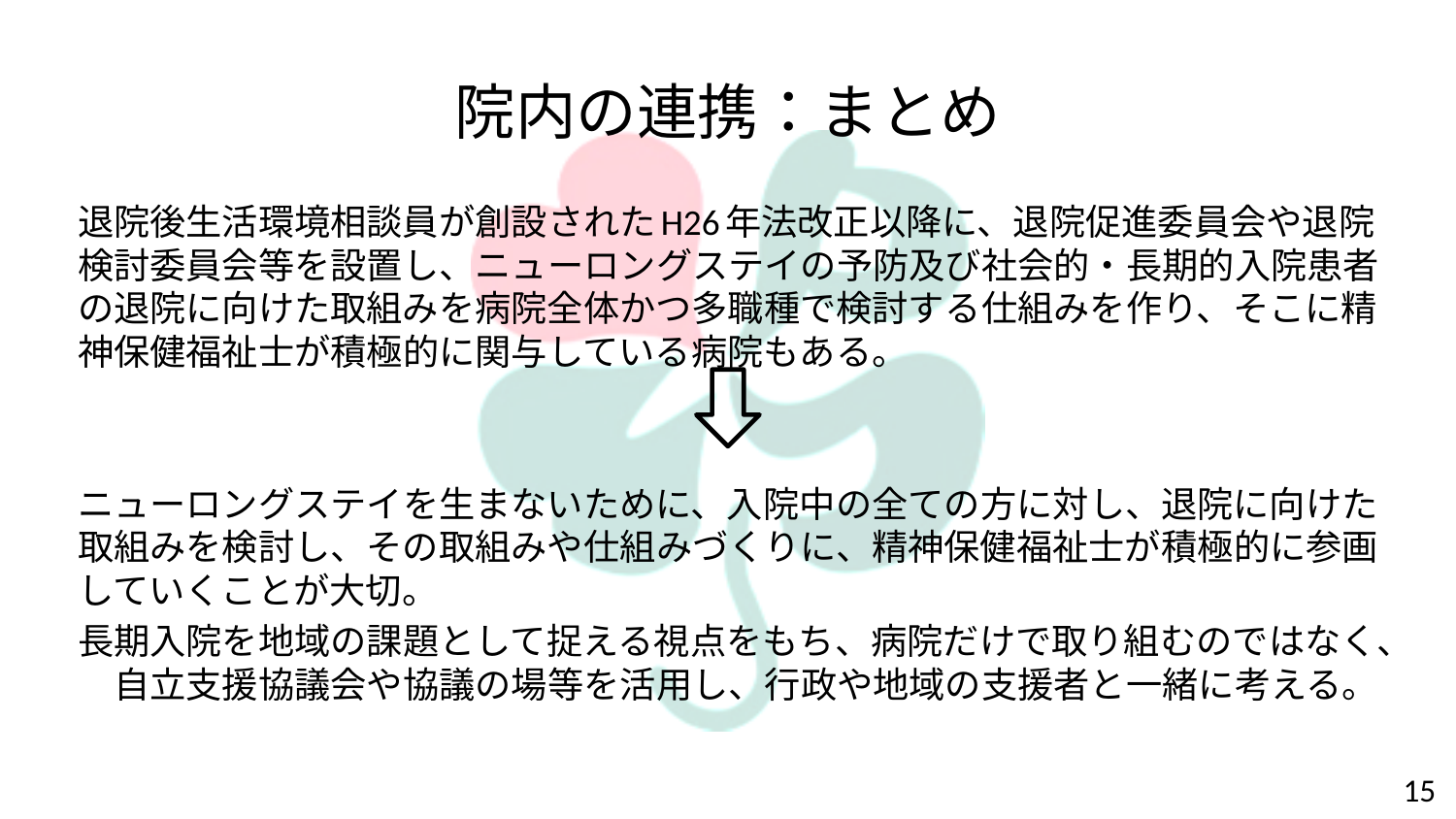

# 院内の連携：まとめ
退院後生活環境相談員が創設されたH26年法改正以降に、退院促進委員会や退院検討委員会等を設置し、ニューロングステイの予防及び社会的・長期的入院患者の退院に向けた取組みを病院全体かつ多職種で検討する仕組みを作り、そこに精神保健福祉士が積極的に関与している病院もある。

ニューロングステイを生まないために、入院中の全ての方に対し、退院に向けた取組みを検討し、その取組みや仕組みづくりに、精神保健福祉士が積極的に参画していくことが大切。
長期入院を地域の課題として捉える視点をもち、病院だけで取り組むのではなく、　自立支援協議会や協議の場等を活用し、行政や地域の支援者と一緒に考える。

15